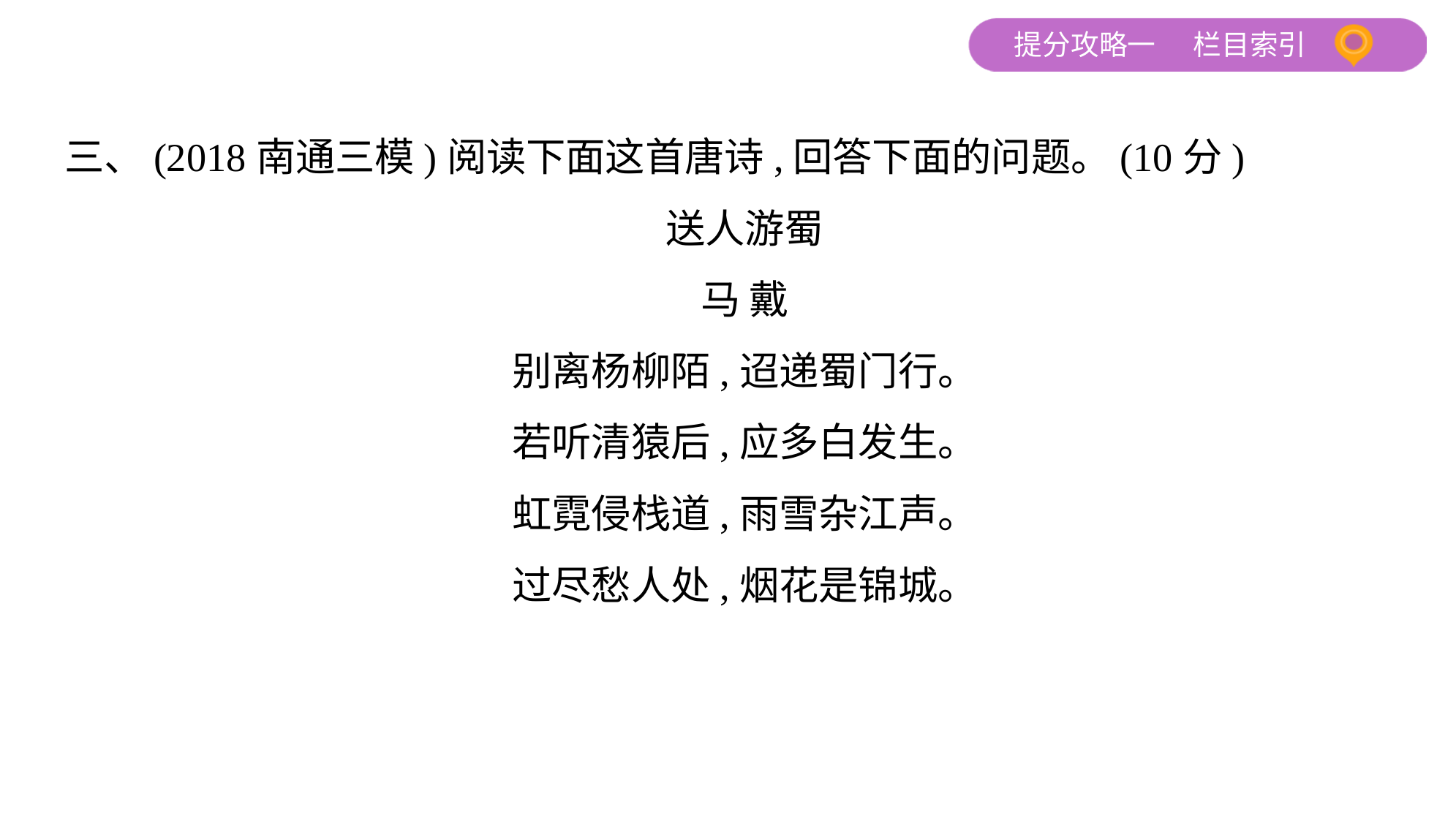

三、(2018南通三模)阅读下面这首唐诗,回答下面的问题。(10分)
送人游蜀
马 戴
别离杨柳陌,迢递蜀门行。
若听清猿后,应多白发生。
虹霓侵栈道,雨雪杂江声。
过尽愁人处,烟花是锦城。